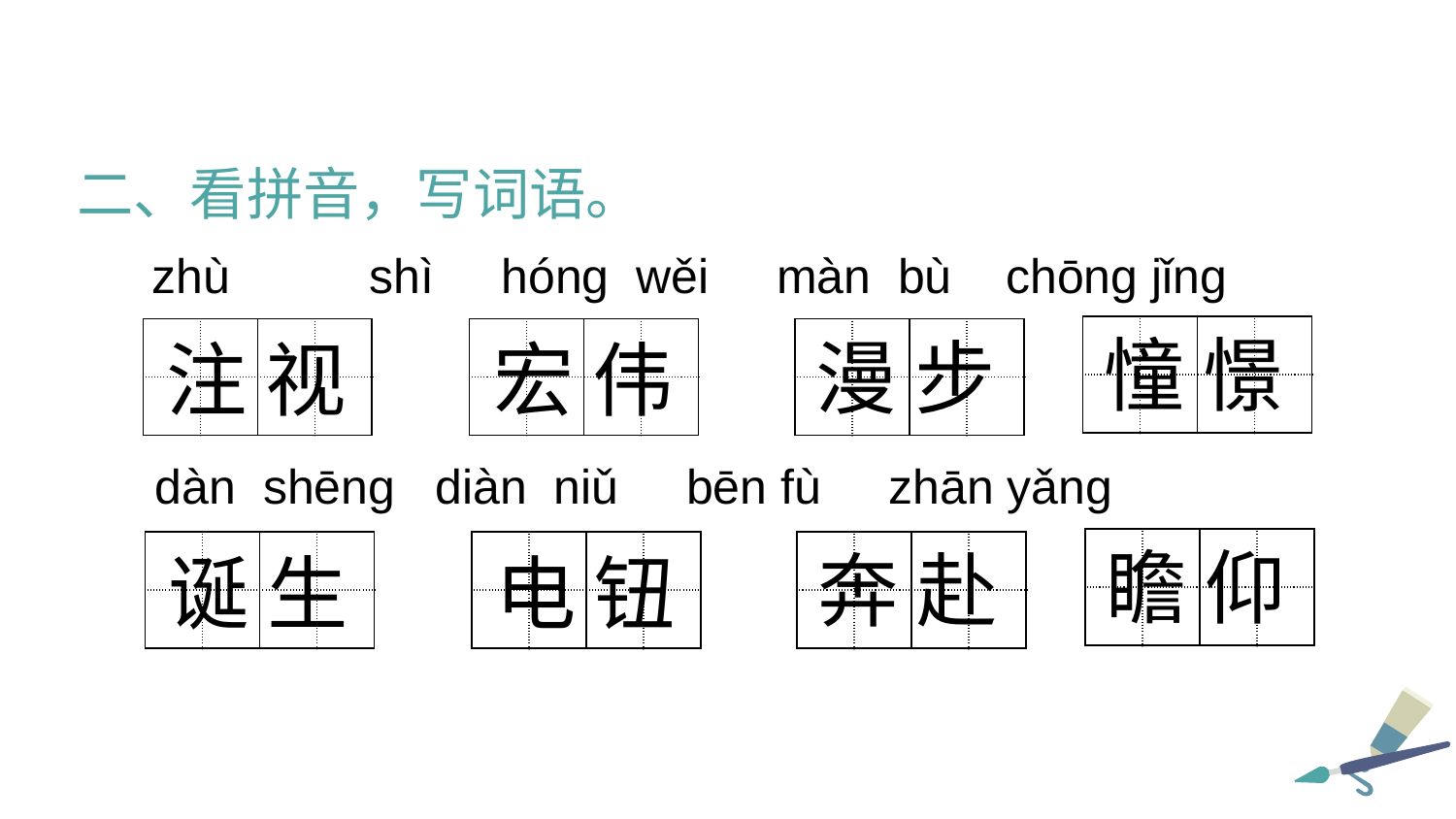

二、看拼音，写词语。

 zhù	 shì     hóng  wěi     màn  bù    chōng jǐng
|  |  |  |  |
| --- | --- | --- | --- |
|  |  |  |  |
憧 憬
|  |  |  |  |
| --- | --- | --- | --- |
|  |  |  |  |
|  |  |  |  |
| --- | --- | --- | --- |
|  |  |  |  |
|  |  |  |  |
| --- | --- | --- | --- |
|  |  |  |  |
漫 步
注 视
宏 伟
dàn  shēng   diàn  niǔ     bēn fù     zhān yǎng
|  |  |  |  |
| --- | --- | --- | --- |
|  |  |  |  |
瞻 仰
|  |  |  |  |
| --- | --- | --- | --- |
|  |  |  |  |
|  |  |  |  |
| --- | --- | --- | --- |
|  |  |  |  |
|  |  |  |  |
| --- | --- | --- | --- |
|  |  |  |  |
奔 赴
诞 生
电 钮